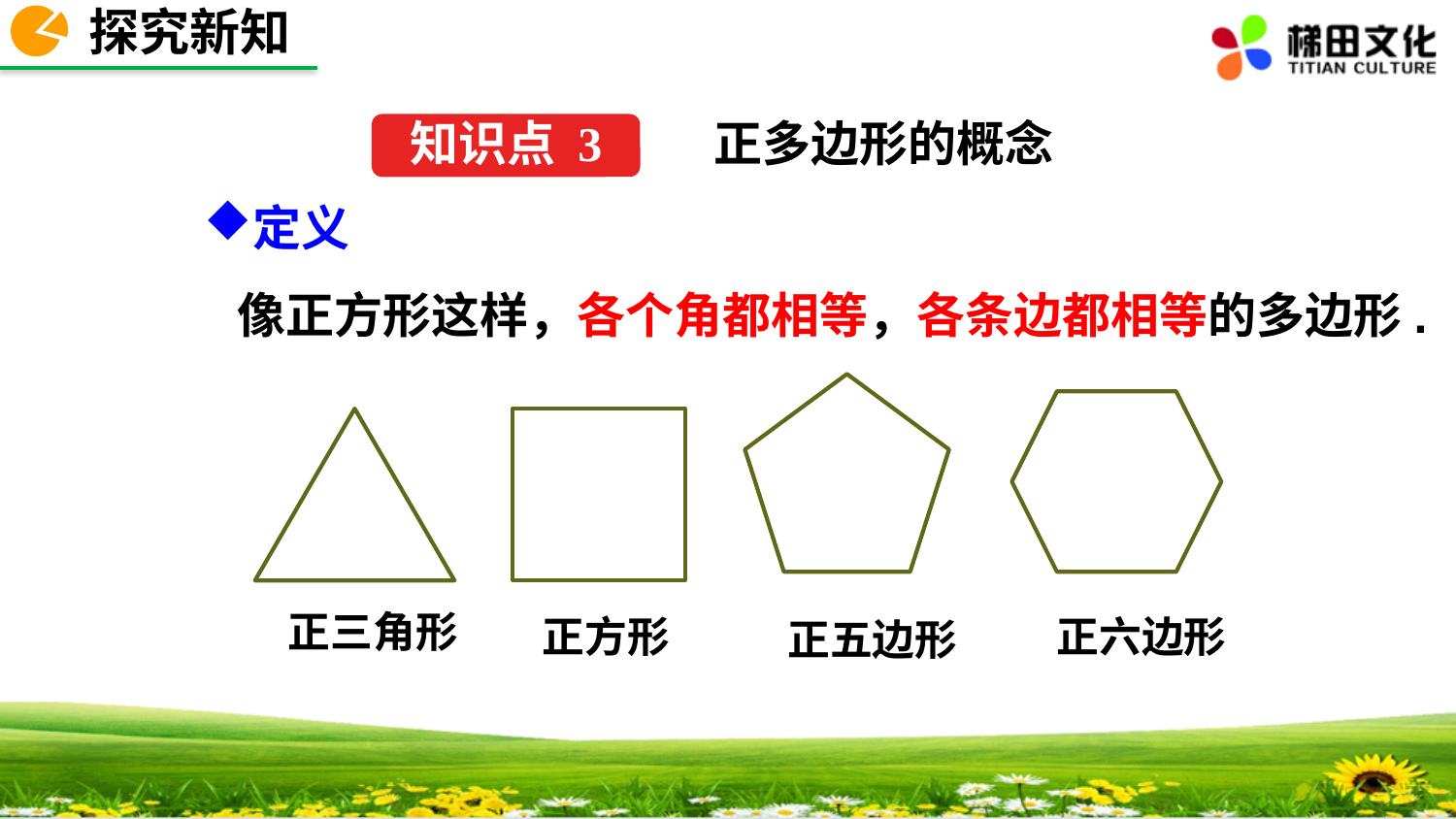

探究新知

正多边形的概念

知识点 3
定义
  像正方形这样，各个角都相等，各条边都相等的多边形.

正五边形

正六边形

正三角形

正方形